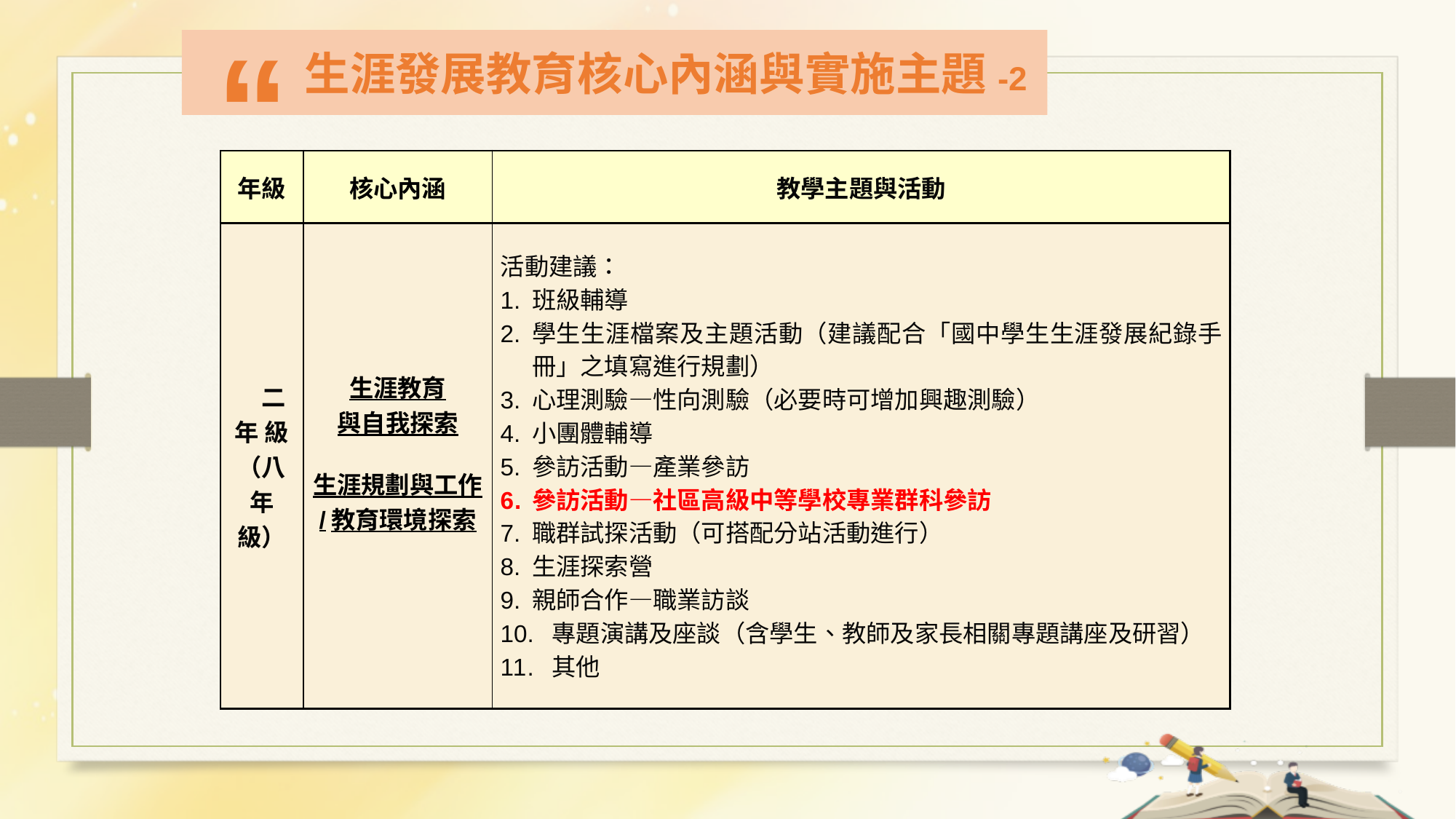

“
生涯發展教育核心內涵與實施主題-2

| 年級 | 核心內涵 | 教學主題與活動 |
| --- | --- | --- |
| 二 年 級（八年級） | 生涯教育 與自我探索 生涯規劃與工作 /教育環境探索 | 活動建議： 班級輔導 學生生涯檔案及主題活動（建議配合「國中學生生涯發展紀錄手冊」之填寫進行規劃） 心理測驗—性向測驗（必要時可增加興趣測驗） 小團體輔導 參訪活動—產業參訪 參訪活動—社區高級中等學校專業群科參訪 職群試探活動（可搭配分站活動進行） 生涯探索營 親師合作—職業訪談 專題演講及座談（含學生、教師及家長相關專題講座及研習） 其他 |